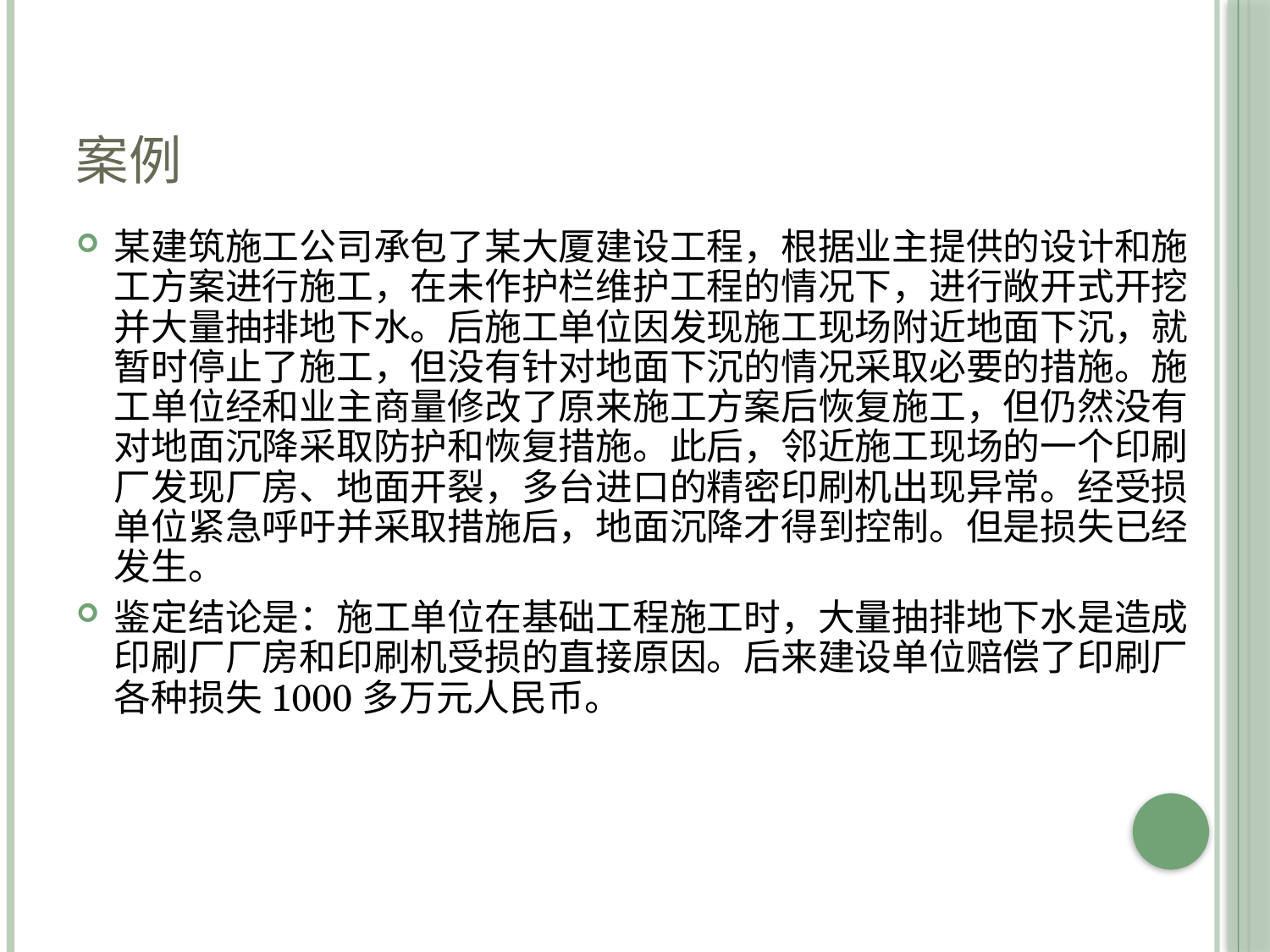

# 案例
某建筑施工公司承包了某大厦建设工程，根据业主提供的设计和施工方案进行施工，在未作护栏维护工程的情况下，进行敞开式开挖并大量抽排地下水。后施工单位因发现施工现场附近地面下沉，就暂时停止了施工，但没有针对地面下沉的情况采取必要的措施。施工单位经和业主商量修改了原来施工方案后恢复施工，但仍然没有对地面沉降采取防护和恢复措施。此后，邻近施工现场的一个印刷厂发现厂房、地面开裂，多台进口的精密印刷机出现异常。经受损单位紧急呼吁并采取措施后，地面沉降才得到控制。但是损失已经发生。
鉴定结论是：施工单位在基础工程施工时，大量抽排地下水是造成印刷厂厂房和印刷机受损的直接原因。后来建设单位赔偿了印刷厂各种损失1000多万元人民币。